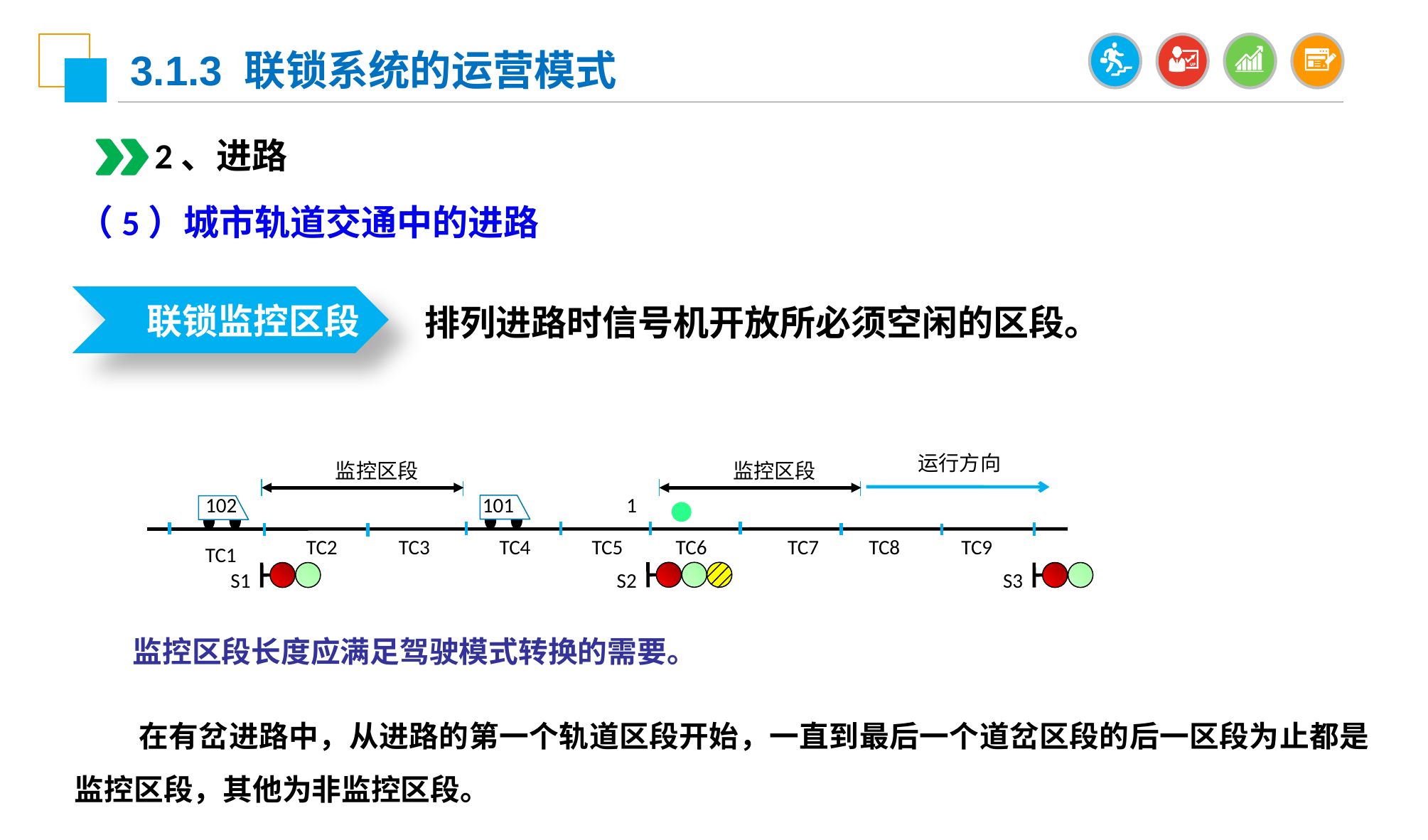

3.1.3 联锁系统的运营模式
2、进路

（5）城市轨道交通中的进路

联锁监控区段
排列进路时信号机开放所必须空闲的区段。
 监控区段

 监控区段

 运行方向
 1
102
101

 TC1

TC2
TC3
TC4
TC5
TC6
TC7
TC8
TC9
S1
S2

S3

监控区段长度应满足驾驶模式转换的需要。
        在有岔进路中，从进路的第一个轨道区段开始，一直到最后一个道岔区段的后一区段为止都是监控区段，其他为非监控区段。